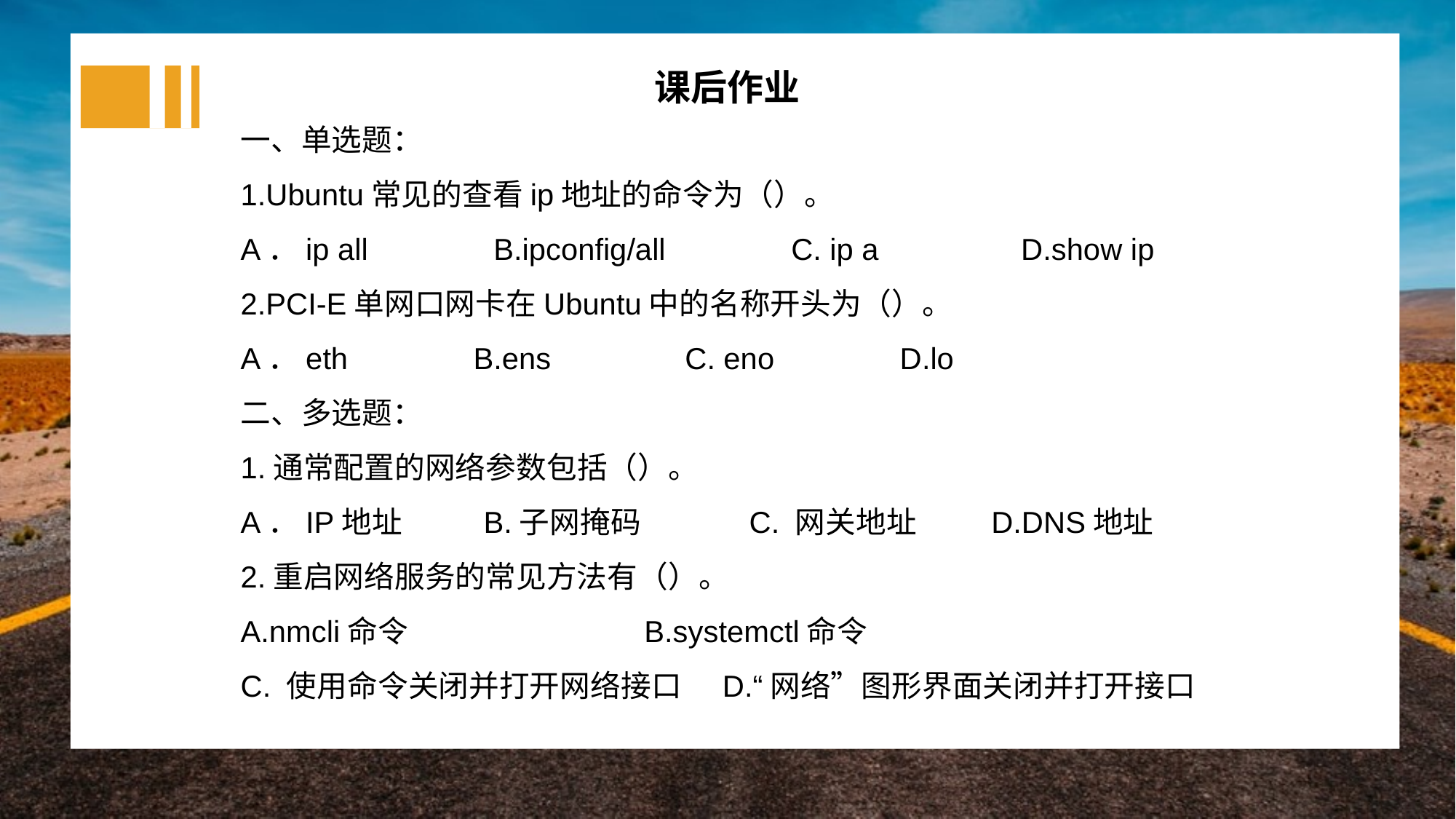

课后作业

一、单选题：
1.Ubuntu常见的查看ip地址的命令为（）。
A．ip all               B.ipconfig/all               C. ip a                 D.show ip
2.PCI-E单网口网卡在Ubuntu中的名称开头为（）。
A．eth               B.ens                C. eno               D.lo
二、多选题：
1.通常配置的网络参数包括（）。
A．IP地址           B.子网掩码               C. 网关地址          D.DNS地址
2.重启网络服务的常见方法有（）。
A.nmcli命令                                  B.systemctl命令
C. 使用命令关闭并打开网络接口     D.“网络”图形界面关闭并打开接口